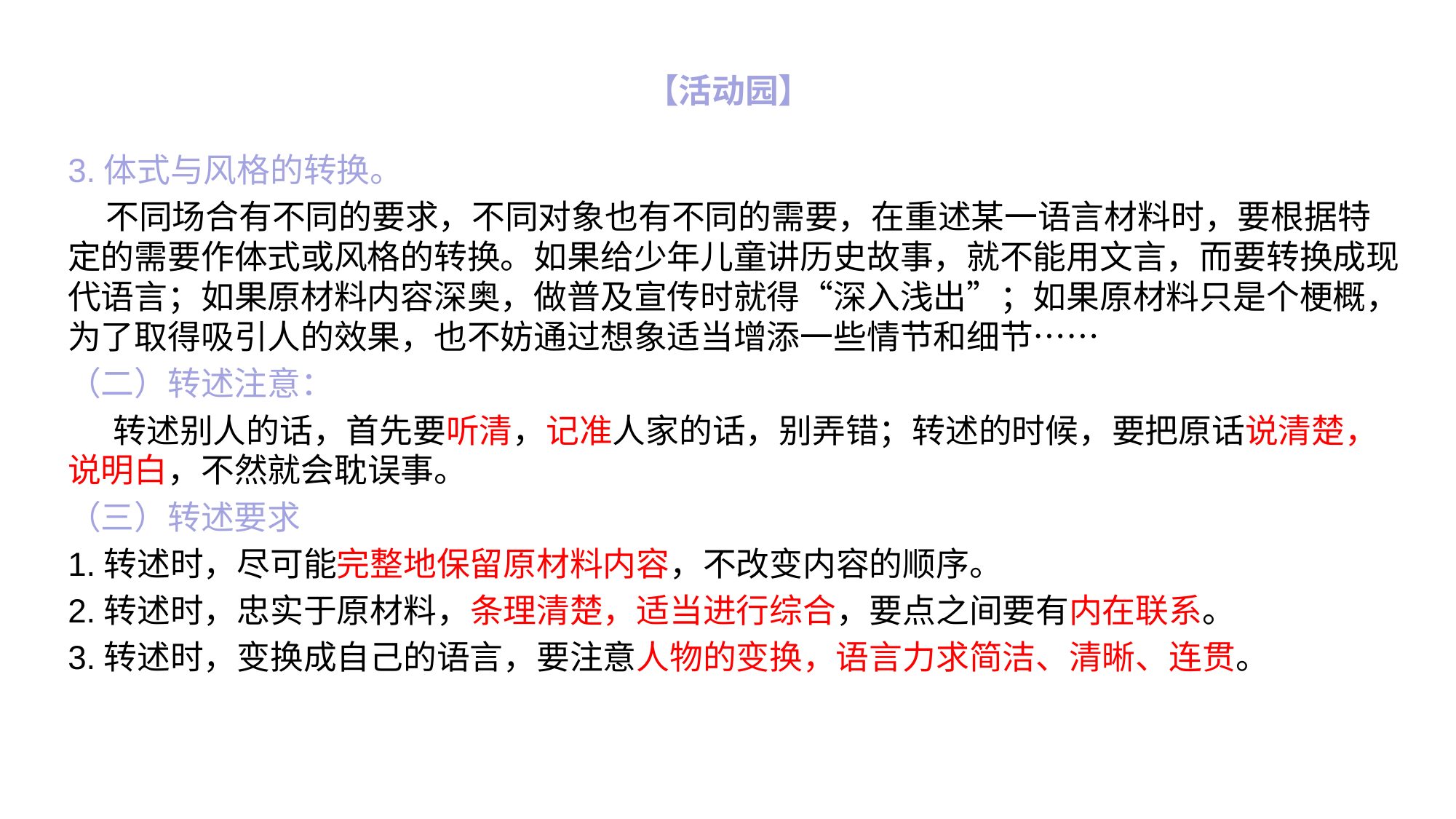

# 【活动园】
3.体式与风格的转换。
    不同场合有不同的要求，不同对象也有不同的需要，在重述某一语言材料时，要根据特定的需要作体式或风格的转换。如果给少年儿童讲历史故事，就不能用文言，而要转换成现代语言；如果原材料内容深奥，做普及宣传时就得“深入浅出”；如果原材料只是个梗概，为了取得吸引人的效果，也不妨通过想象适当增添一些情节和细节……
（二）转述注意：
     转述别人的话，首先要听清，记准人家的话，别弄错；转述的时候，要把原话说清楚，说明白，不然就会耽误事。
（三）转述要求
1.转述时，尽可能完整地保留原材料内容，不改变内容的顺序。
2.转述时，忠实于原材料，条理清楚，适当进行综合，要点之间要有内在联系。
3.转述时，变换成自己的语言，要注意人物的变换，语言力求简洁、清晰、连贯。